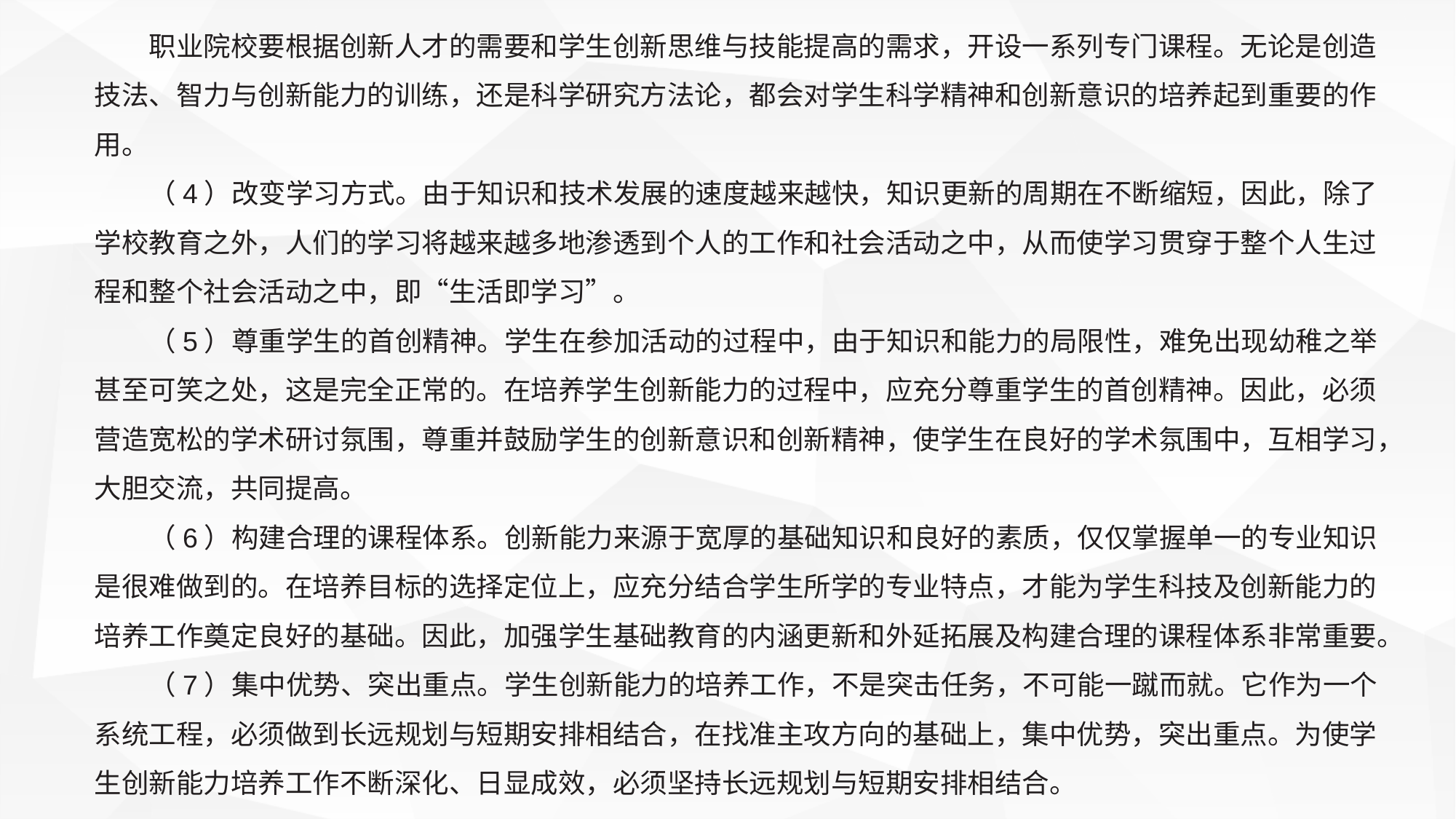

职业院校要根据创新人才的需要和学生创新思维与技能提高的需求，开设一系列专门课程。无论是创造技法、智力与创新能力的训练，还是科学研究方法论，都会对学生科学精神和创新意识的培养起到重要的作用。
（4）改变学习方式。由于知识和技术发展的速度越来越快，知识更新的周期在不断缩短，因此，除了学校教育之外，人们的学习将越来越多地渗透到个人的工作和社会活动之中，从而使学习贯穿于整个人生过程和整个社会活动之中，即“生活即学习”。
（5）尊重学生的首创精神。学生在参加活动的过程中，由于知识和能力的局限性，难免出现幼稚之举甚至可笑之处，这是完全正常的。在培养学生创新能力的过程中，应充分尊重学生的首创精神。因此，必须营造宽松的学术研讨氛围，尊重并鼓励学生的创新意识和创新精神，使学生在良好的学术氛围中，互相学习，大胆交流，共同提高。
（6）构建合理的课程体系。创新能力来源于宽厚的基础知识和良好的素质，仅仅掌握单一的专业知识是很难做到的。在培养目标的选择定位上，应充分结合学生所学的专业特点，才能为学生科技及创新能力的培养工作奠定良好的基础。因此，加强学生基础教育的内涵更新和外延拓展及构建合理的课程体系非常重要。
（7）集中优势、突出重点。学生创新能力的培养工作，不是突击任务，不可能一蹴而就。它作为一个系统工程，必须做到长远规划与短期安排相结合，在找准主攻方向的基础上，集中优势，突出重点。为使学生创新能力培养工作不断深化、日显成效，必须坚持长远规划与短期安排相结合。